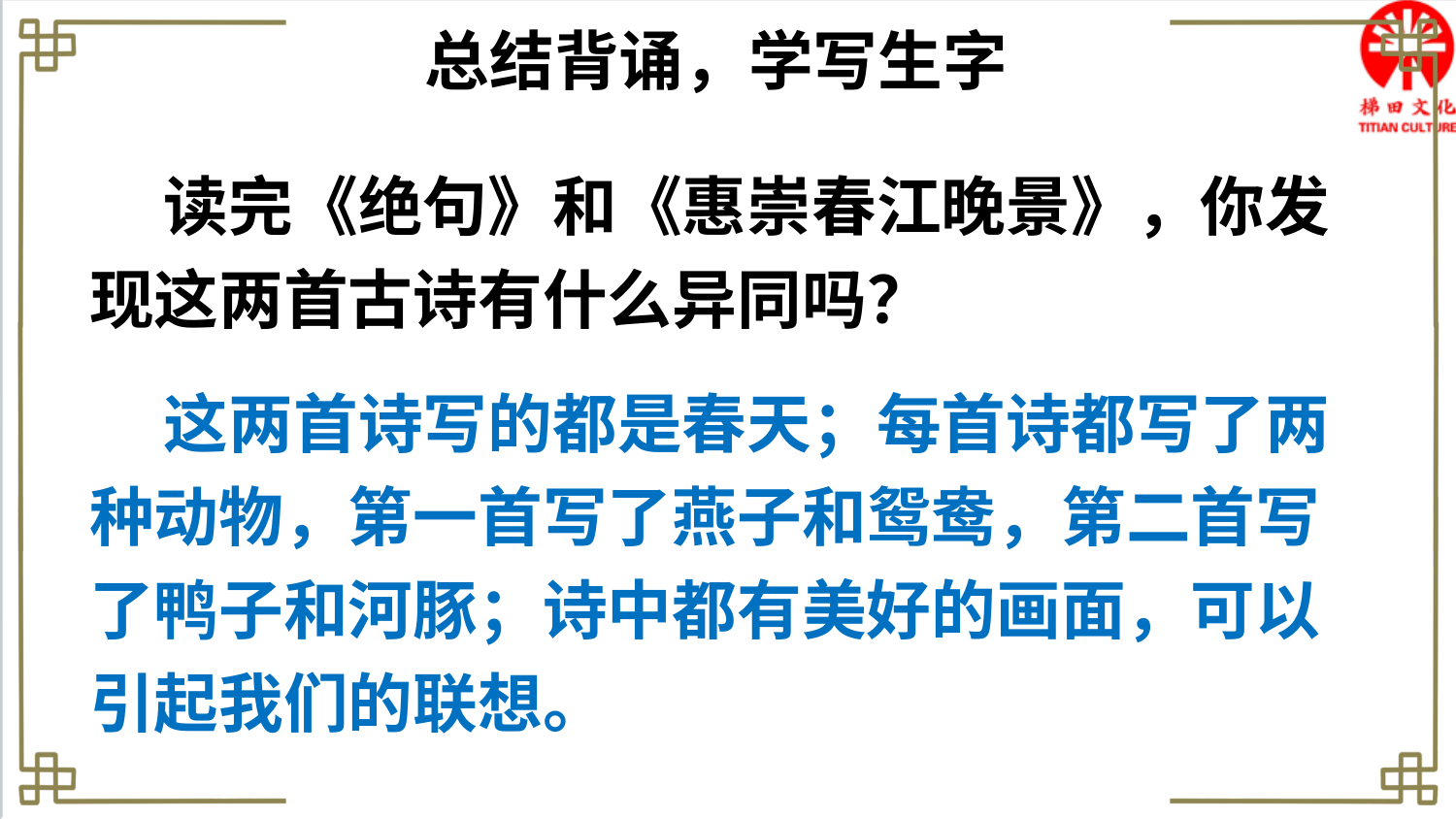

总结背诵，学写生字
    读完《绝句》和《惠崇春江晚景》，你发现这两首古诗有什么异同吗？
    这两首诗写的都是春天；每首诗都写了两种动物，第一首写了燕子和鸳鸯，第二首写了鸭子和河豚；诗中都有美好的画面，可以引起我们的联想。